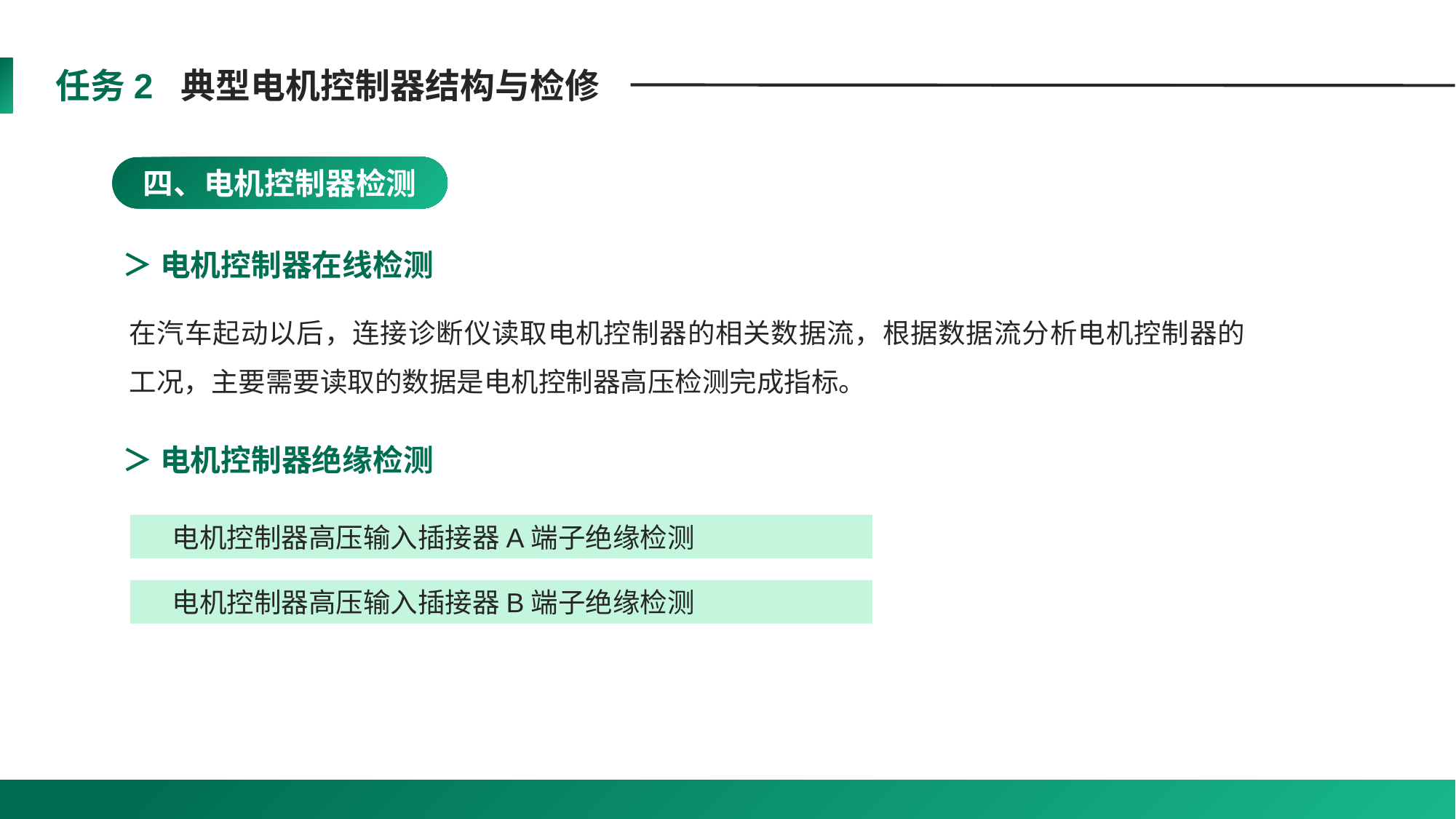

任务2  典型电机控制器结构与检修
四、电机控制器检测
＞ 电机控制器在线检测
在汽车起动以后，连接诊断仪读取电机控制器的相关数据流，根据数据流分析电机控制器的工况，主要需要读取的数据是电机控制器高压检测完成指标。
＞ 电机控制器绝缘检测
    电机控制器高压输入插接器A端子绝缘检测
    电机控制器高压输入插接器B端子绝缘检测